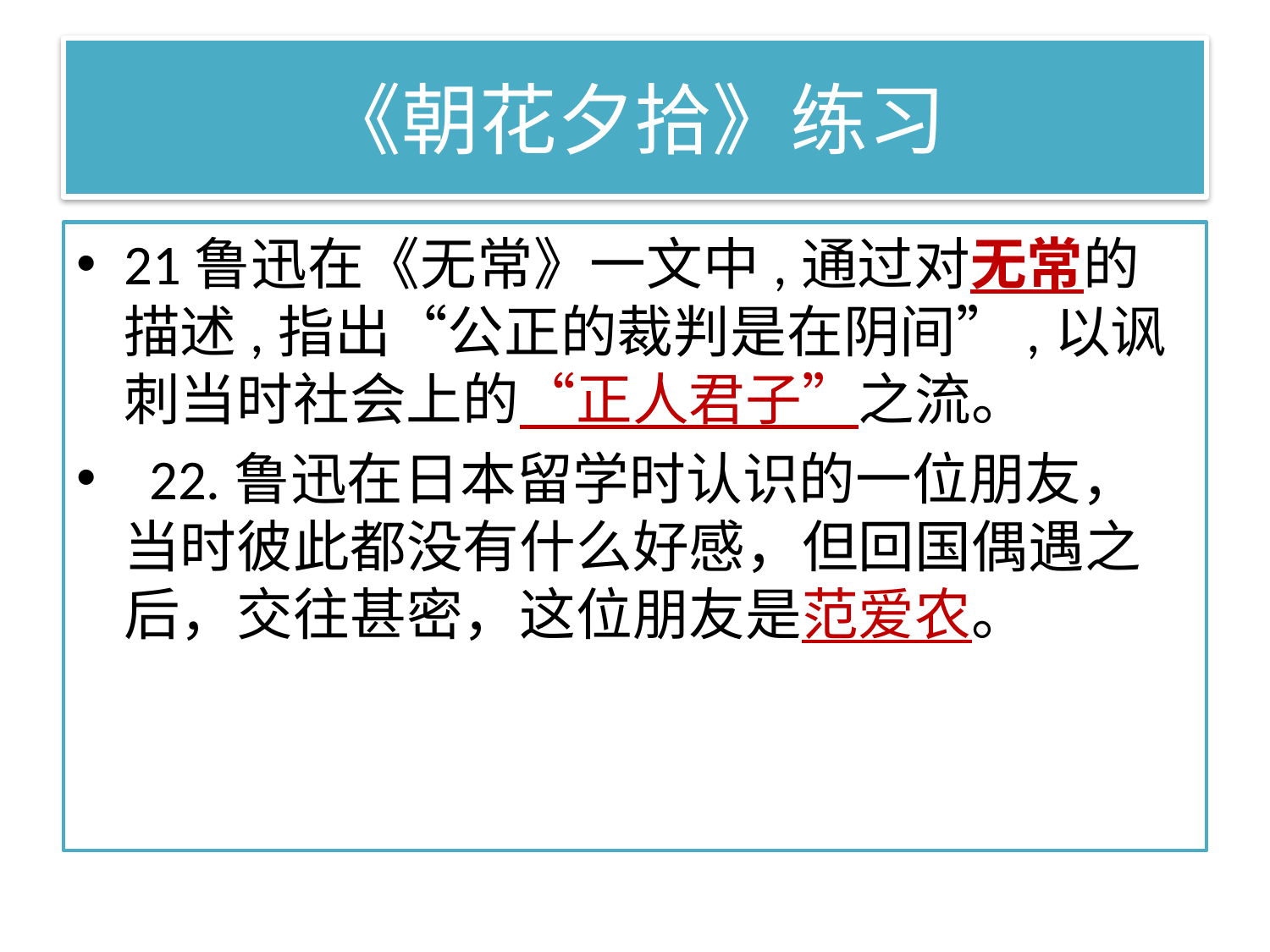

# 《朝花夕拾》练习
21鲁迅在《无常》一文中,通过对无常的描述,指出“公正的裁判是在阴间”,以讽刺当时社会上的“正人君子”之流。
  22.鲁迅在日本留学时认识的一位朋友，当时彼此都没有什么好感，但回国偶遇之后，交往甚密，这位朋友是范爱农。